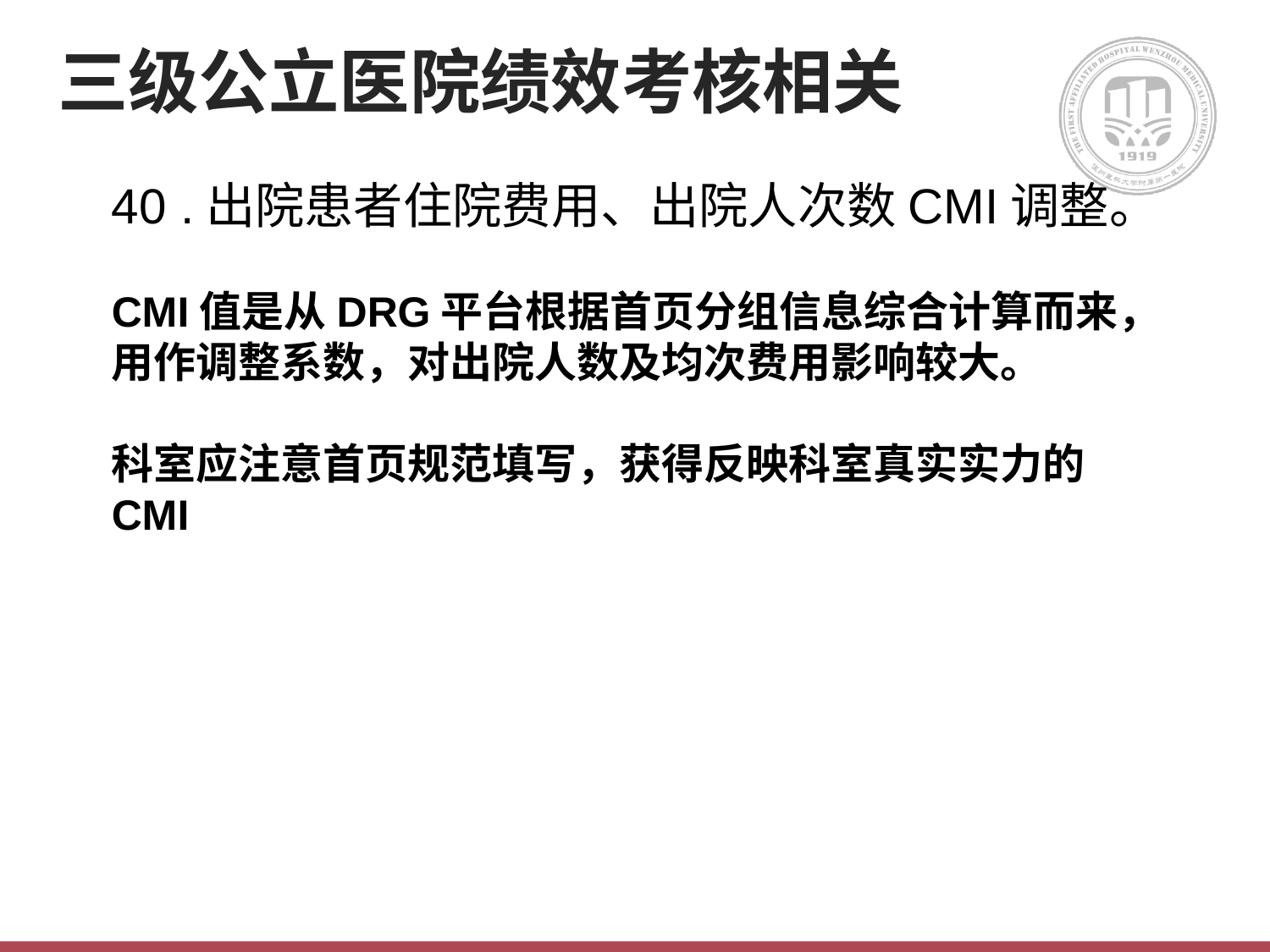

三级公立医院绩效考核相关
40 .出院患者住院费用、出院人次数CMI调整。

CMI值是从DRG平台根据首页分组信息综合计算而来，用作调整系数，对出院人数及均次费用影响较大。

科室应注意首页规范填写，获得反映科室真实实力的CMI